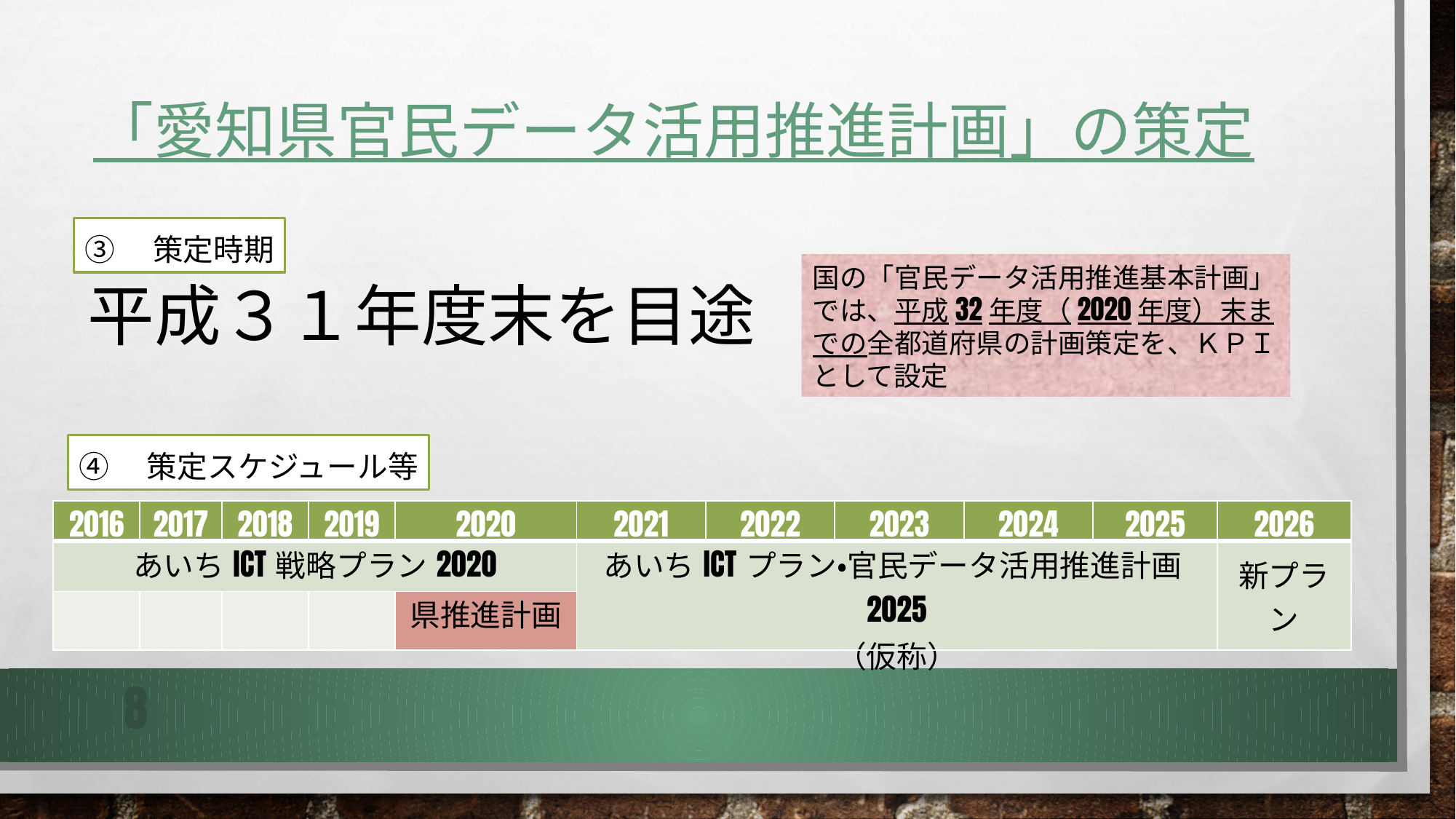

# 「愛知県官民データ活用推進計画」の策定
③　策定時期
国の「官民データ活用推進基本計画」では、平成32年度（2020年度）末までの全都道府県の計画策定を、ＫＰＩとして設定
平成３１年度末を目途
④　策定スケジュール等
| 2016 | 2017 | 2018 | 2019 | 2020 | 2021 | 2022 | 2023 | 2024 | 2025 | 2026 |
| --- | --- | --- | --- | --- | --- | --- | --- | --- | --- | --- |
| あいちICT戦略プラン2020 |  |  |  |  | あいちICTプラン・官民データ活用推進計画2025 （仮称） |  |  |  |  | 新プラン |
|  |  |  |  | 県推進計画 |  |  |  |  |  |  |
8